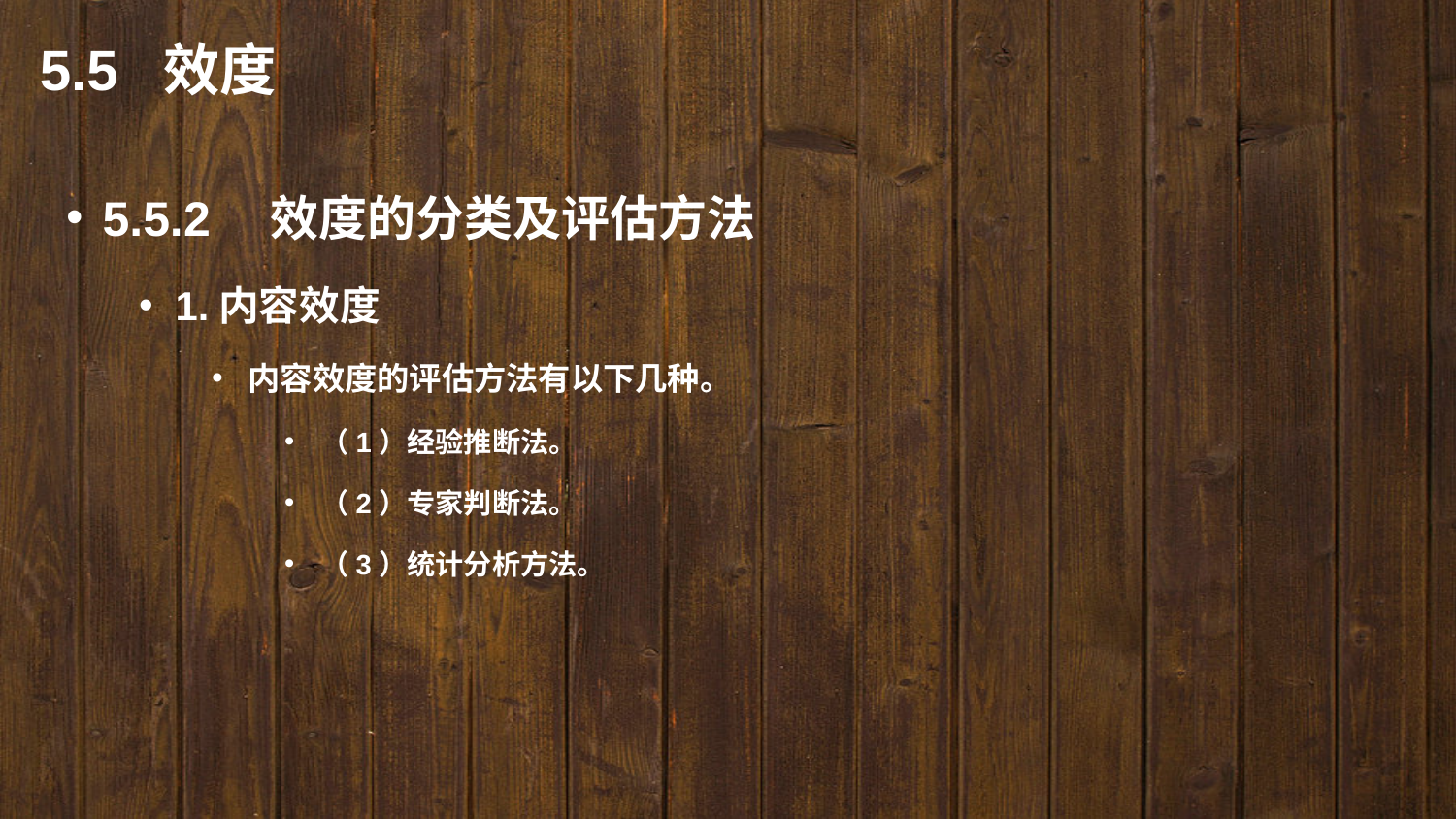

5.5  效度
5.5.2　效度的分类及评估方法
1.内容效度
内容效度的评估方法有以下几种。
（1）经验推断法。
（2）专家判断法。
（3）统计分析方法。